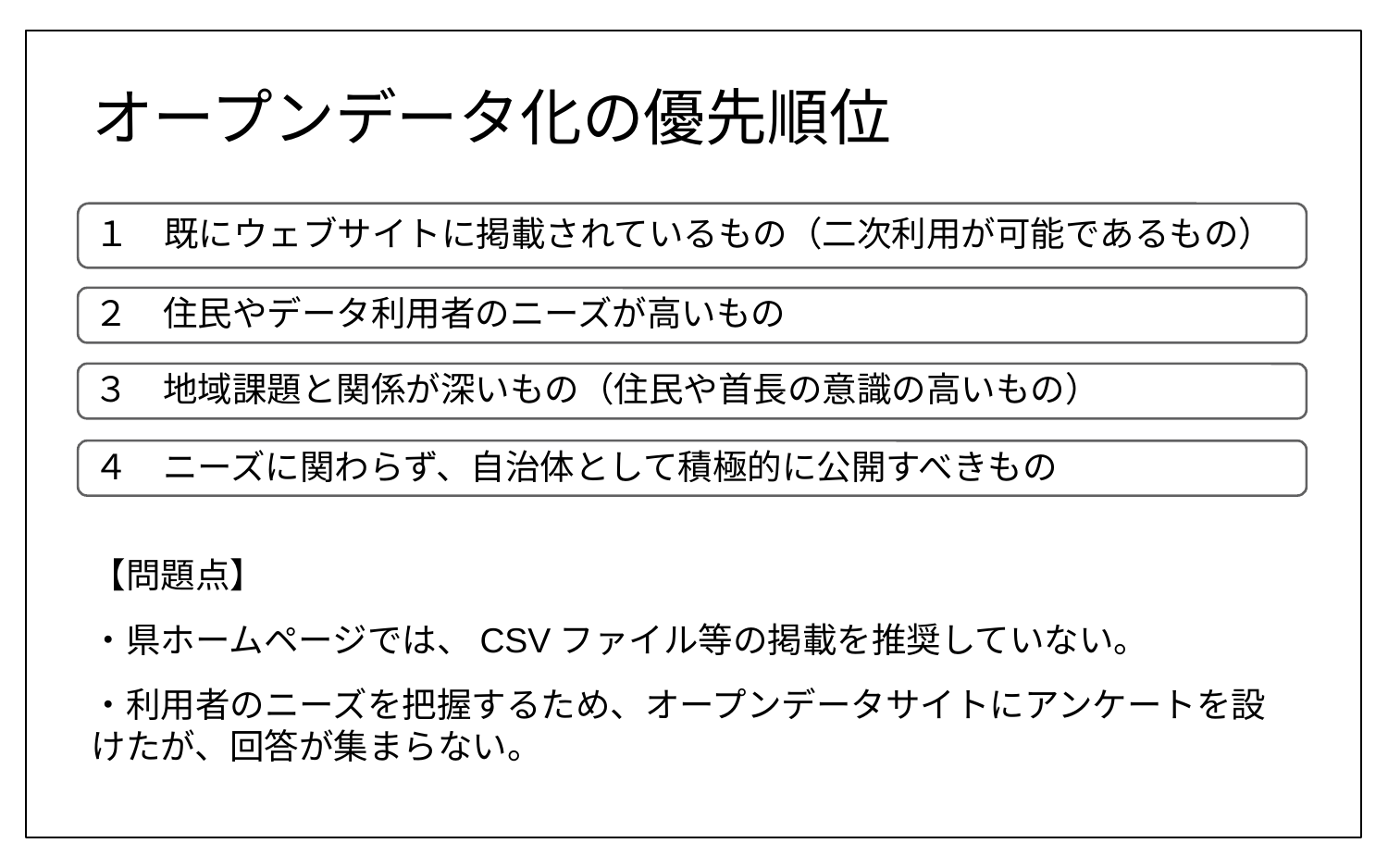

# オープンデータ化の優先順位
１　既にウェブサイトに掲載されているもの（二次利用が可能であるもの）
２　住民やデータ利用者のニーズが高いもの
３　地域課題と関係が深いもの（住民や首長の意識の高いもの）
４　ニーズに関わらず、自治体として積極的に公開すべきもの

【問題点】

・県ホームページでは、CSVファイル等の掲載を推奨していない。

・利用者のニーズを把握するため、オープンデータサイトにアンケートを設けたが、回答が集まらない。
3